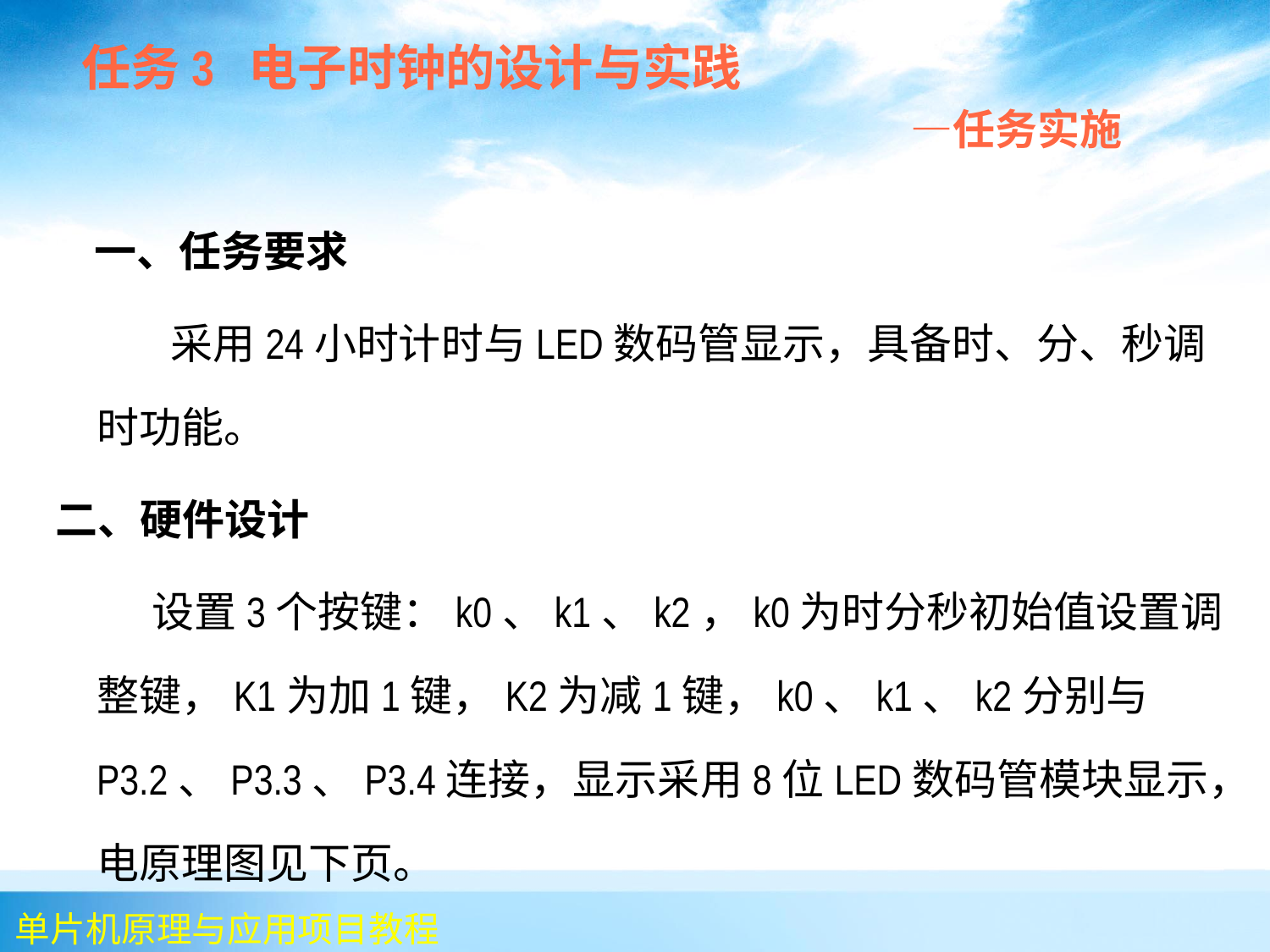

任务3  电子时钟的设计与实践
                                                                              —任务实施
   一、任务要求
           采用24小时计时与LED数码管显示，具备时、分、秒调时功能。
二、硬件设计
         设置3个按键：k0、k1、k2，k0为时分秒初始值设置调整键，K1为加1键，K2为减1键，k0、k1、k2分别与P3.2、P3.3、P3.4连接，显示采用8位LED数码管模块显示，电原理图见下页。